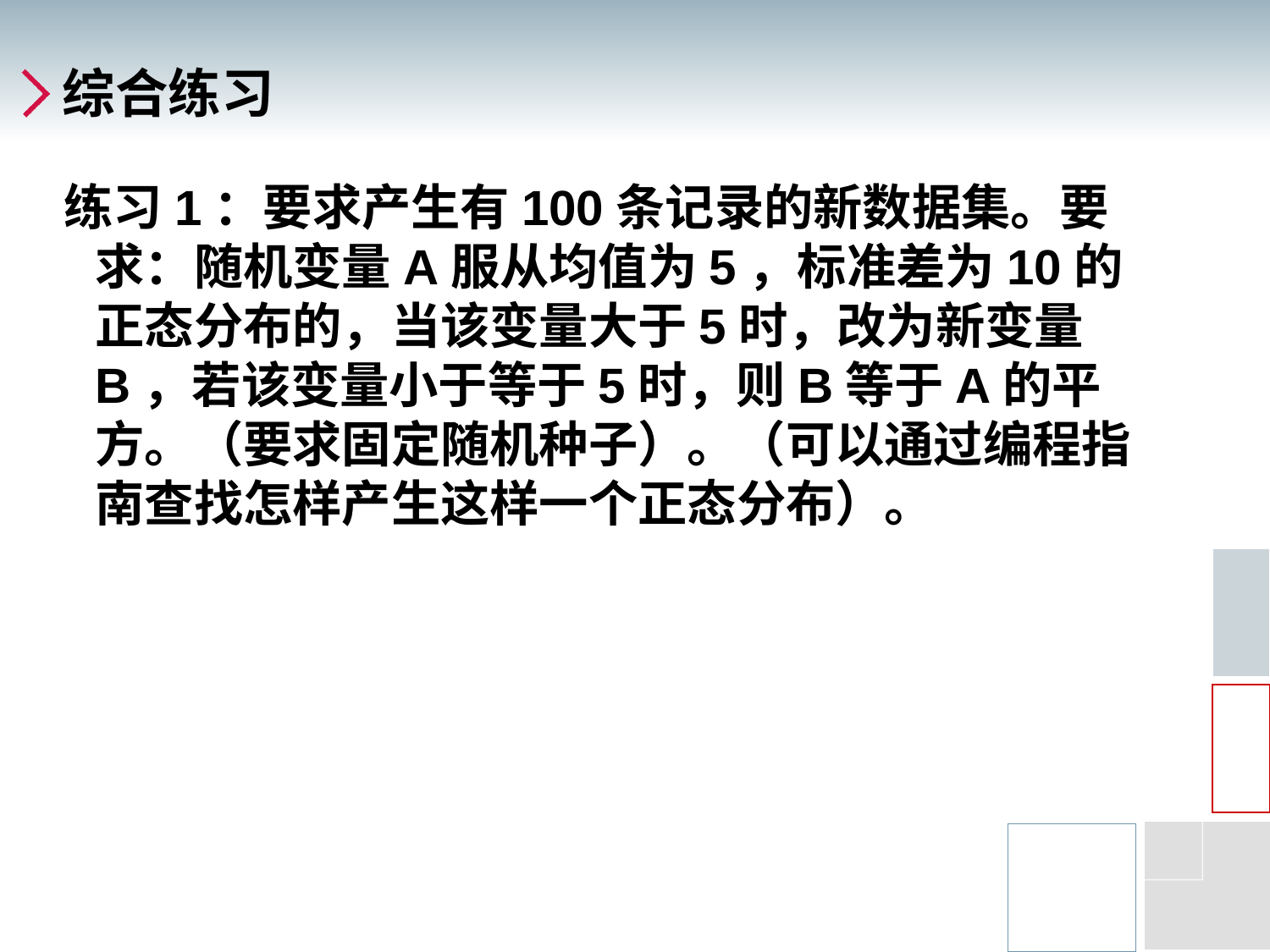

# 综合练习
练习1：要求产生有100条记录的新数据集。要求：随机变量A服从均值为5，标准差为10的正态分布的，当该变量大于5时，改为新变量B，若该变量小于等于5时，则B等于A的平方。（要求固定随机种子）。（可以通过编程指南查找怎样产生这样一个正态分布）。